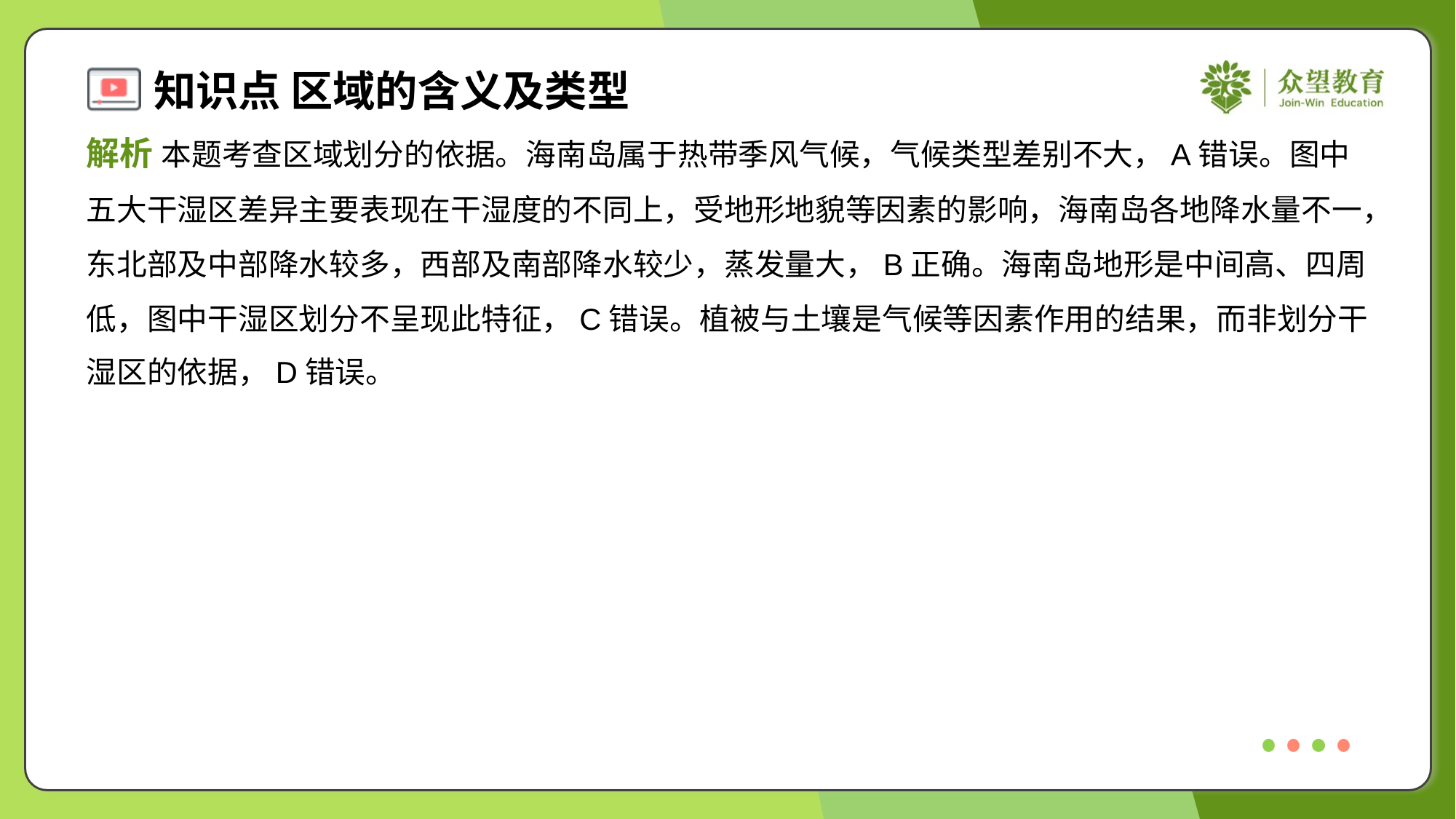

解析 本题考查区域划分的依据。海南岛属于热带季风气候，气候类型差别不大，A错误。图中
五大干湿区差异主要表现在干湿度的不同上，受地形地貌等因素的影响，海南岛各地降水量不一，
东北部及中部降水较多，西部及南部降水较少，蒸发量大，B正确。海南岛地形是中间高、四周
低，图中干湿区划分不呈现此特征，C错误。植被与土壤是气候等因素作用的结果，而非划分干
湿区的依据，D错误。